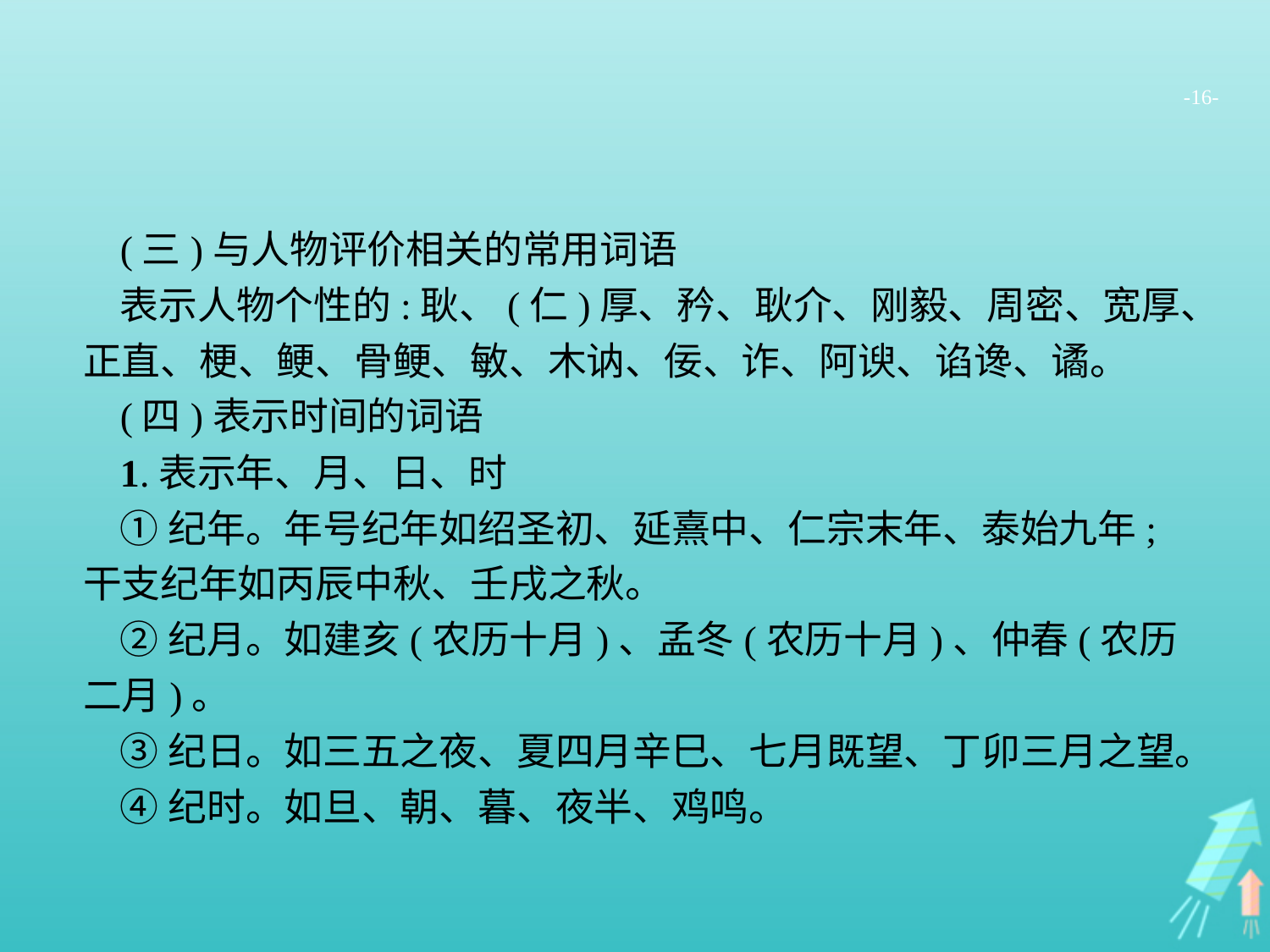

-16-
(三)与人物评价相关的常用词语
表示人物个性的:耿、(仁)厚、矜、耿介、刚毅、周密、宽厚、正直、梗、鲠、骨鲠、敏、木讷、佞、诈、阿谀、谄谗、谲。
(四)表示时间的词语
1.表示年、月、日、时
①纪年。年号纪年如绍圣初、延熹中、仁宗末年、泰始九年;干支纪年如丙辰中秋、壬戌之秋。
②纪月。如建亥(农历十月)、孟冬(农历十月)、仲春(农历二月)。
③纪日。如三五之夜、夏四月辛巳、七月既望、丁卯三月之望。
④纪时。如旦、朝、暮、夜半、鸡鸣。